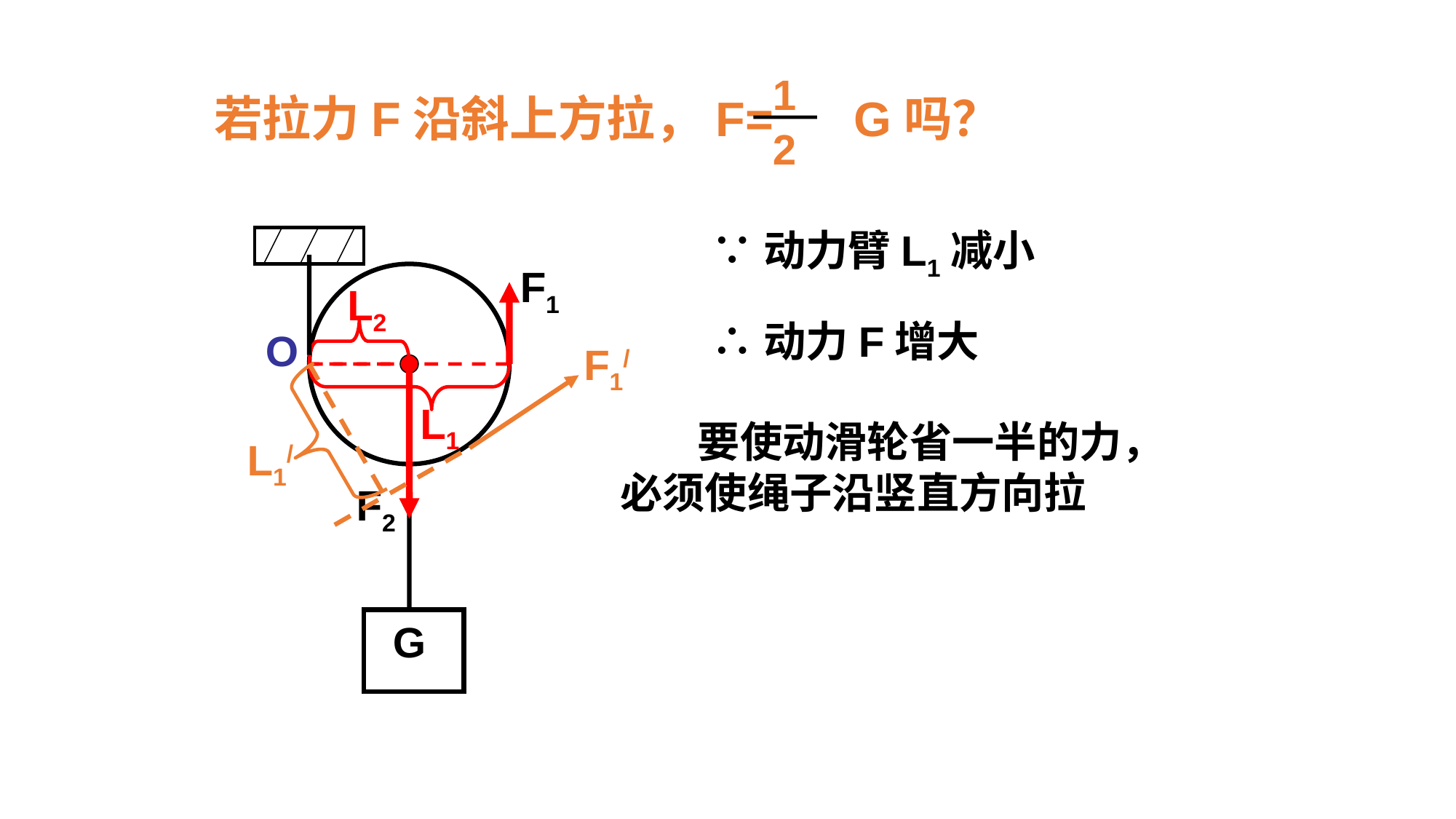

1
若拉力F沿斜上方拉，F=      G吗？

2
∵动力臂L1减小

F1

L2

∴动力F增大
O
F1/

L1
       要使动滑轮省一半的力，必须使绳子沿竖直方向拉
L1/

F2

G